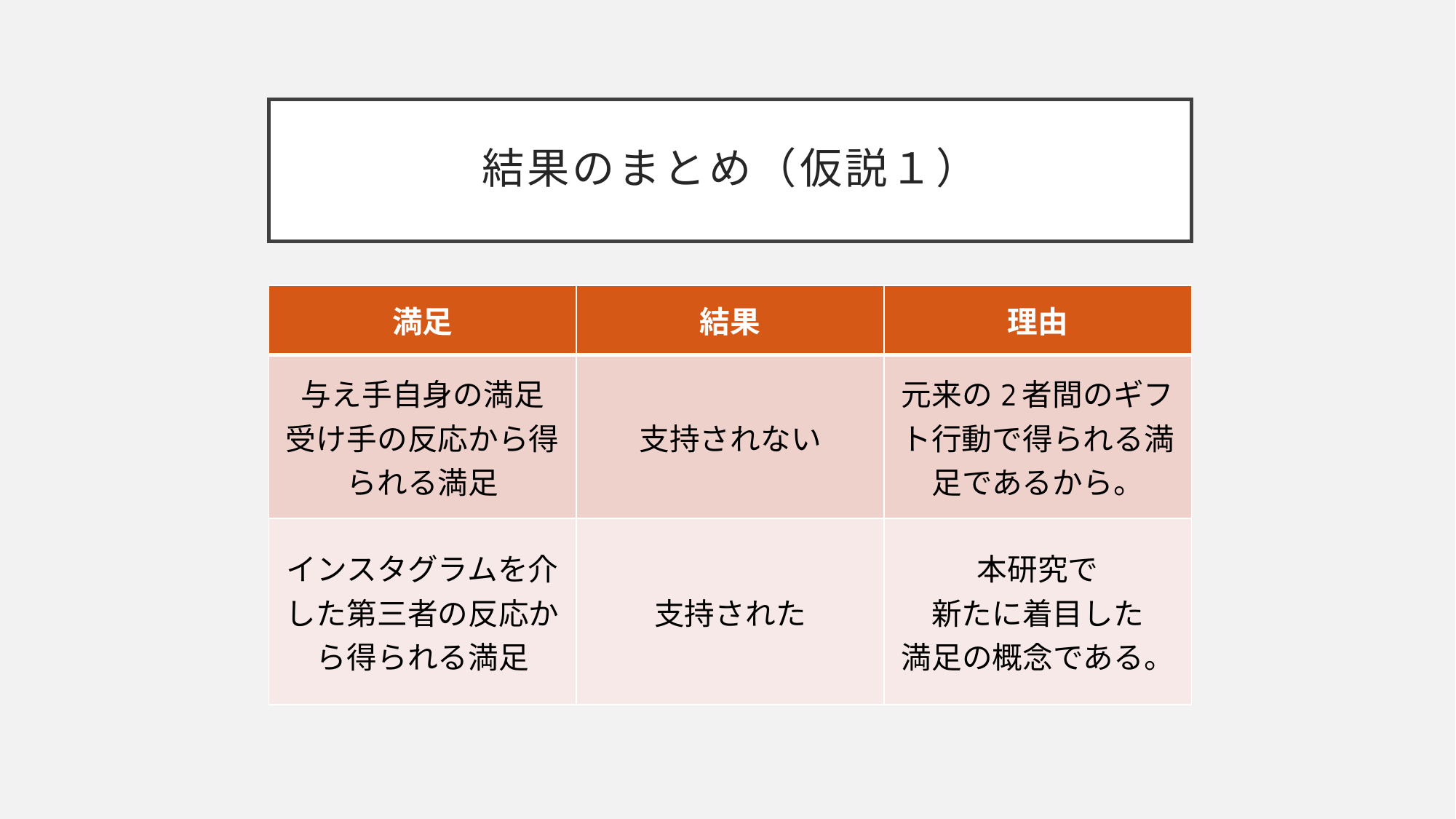

# 結果のまとめ（仮説１）
| 満足 | 結果 | 理由 |
| --- | --- | --- |
| 与え手自身の満足 受け手の反応から得られる満足 | 支持されない | 元来の2者間のギフト行動で得られる満足であるから。 |
| インスタグラムを介した第三者の反応から得られる満足 | 支持された | 本研究で 新たに着目した 満足の概念である。 |